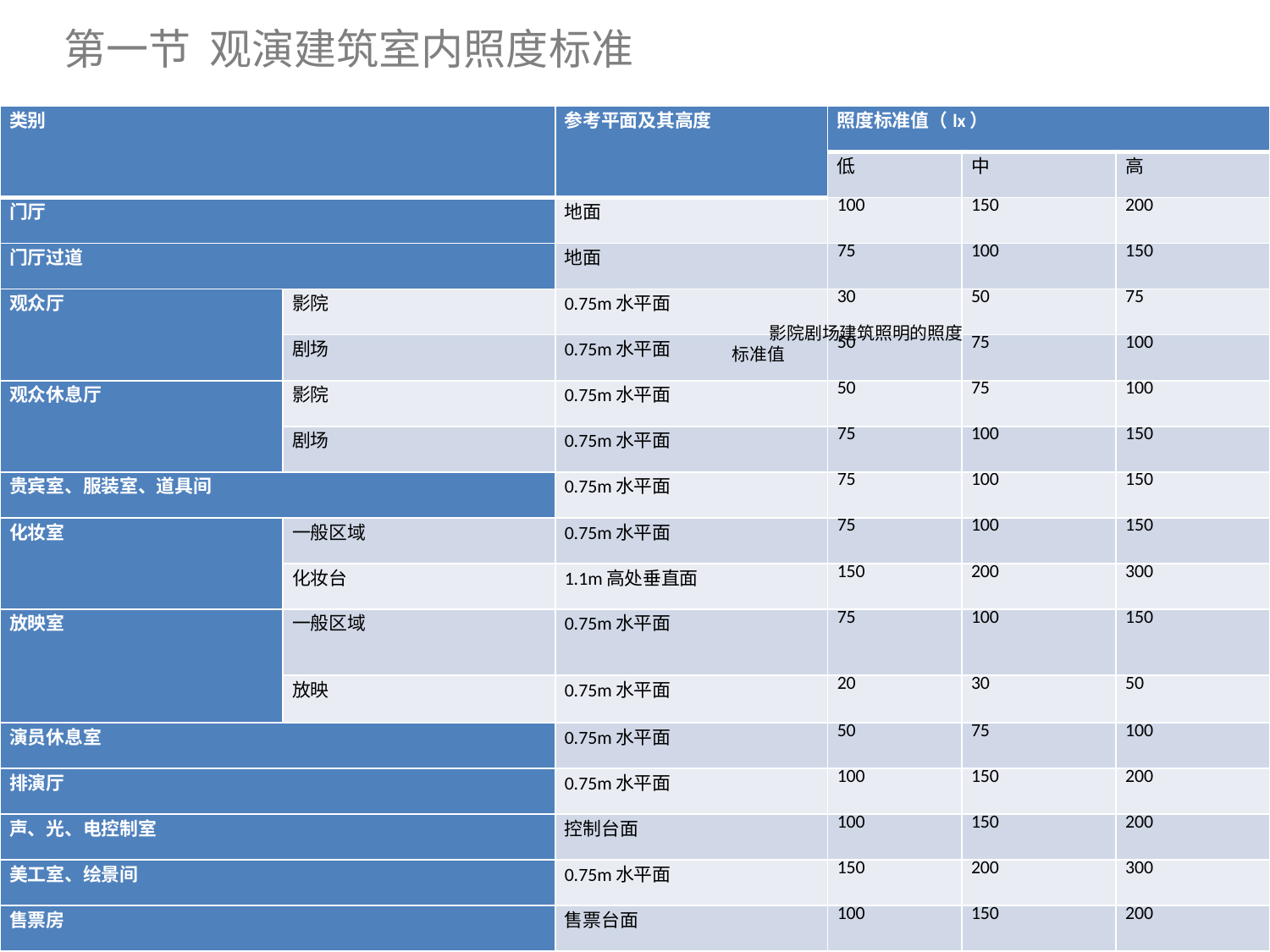

第一节  观演建筑室内照度标准
| 类别 |  | 参考平面及其高度 | 照度标准值（lx） |  |  |
| --- | --- | --- | --- | --- | --- |
|  |  |  | 低 | 中 | 高 |
| 门厅 |  | 地面 | 100 | 150 | 200 |
| 门厅过道 |  | 地面 | 75 | 100 | 150 |
| 观众厅 | 影院 | 0.75m水平面 | 30 | 50 | 75 |
|  | 剧场 | 0.75m水平面 | 50 | 75 | 100 |
| 观众休息厅 | 影院 | 0.75m水平面 | 50 | 75 | 100 |
|  | 剧场 | 0.75m水平面 | 75 | 100 | 150 |
| 贵宾室、服装室、道具间 |  | 0.75m水平面 | 75 | 100 | 150 |
| 化妆室 | 一般区域 | 0.75m水平面 | 75 | 100 | 150 |
|  | 化妆台 | 1.1m高处垂直面 | 150 | 200 | 300 |
| 放映室 | 一般区域 | 0.75m水平面 | 75 | 100 | 150 |
|  | 放映 | 0.75m水平面 | 20 | 30 | 50 |
| 演员休息室 |  | 0.75m水平面 | 50 | 75 | 100 |
| 排演厅 |  | 0.75m水平面 | 100 | 150 | 200 |
| 声、光、电控制室 |  | 控制台面 | 100 | 150 | 200 |
| 美工室、绘景间 |  | 0.75m水平面 | 150 | 200 | 300 |
| 售票房 |  | 售票台面 | 100 | 150 | 200 |
影院剧场建筑照明的照度标准值